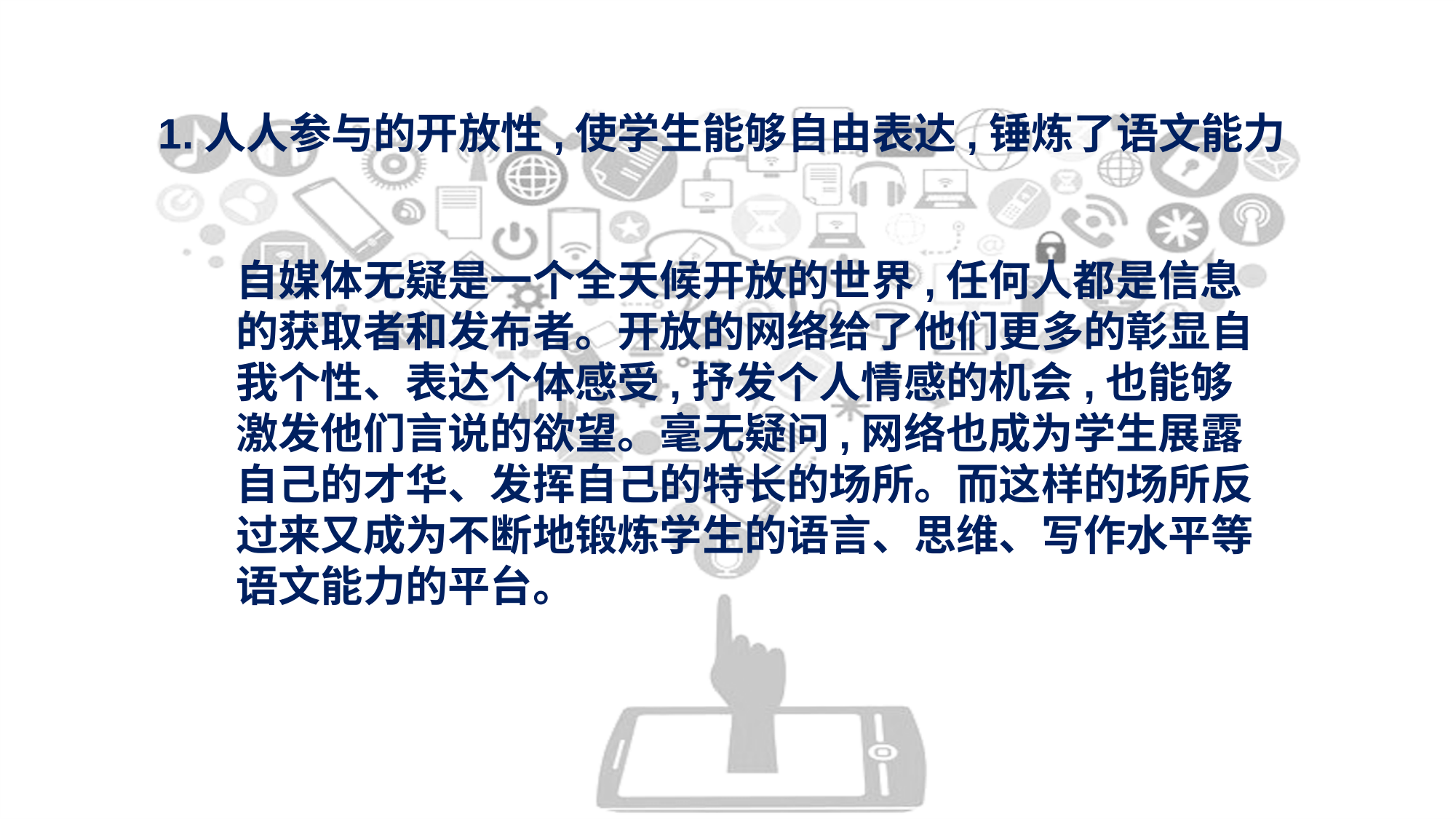

1.人人参与的开放性,使学生能够自由表达,锤炼了语文能力
自媒体无疑是一个全天候开放的世界,任何人都是信息的获取者和发布者。开放的网络给了他们更多的彰显自我个性、表达个体感受,抒发个人情感的机会,也能够激发他们言说的欲望。毫无疑问,网络也成为学生展露自己的才华、发挥自己的特长的场所。而这样的场所反过来又成为不断地锻炼学生的语言、思维、写作水平等语文能力的平台。